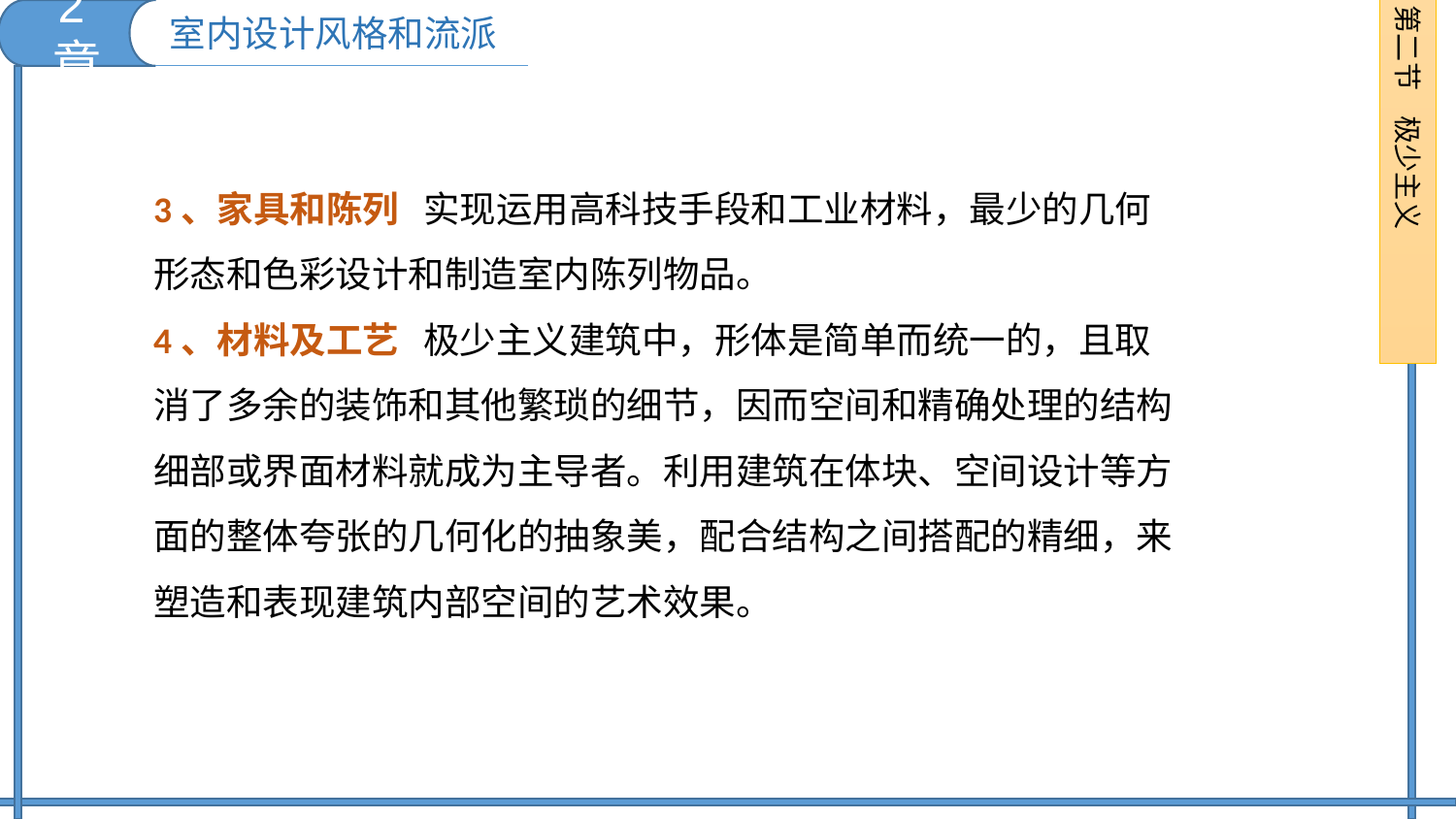

2章
第二节    极少主义
室内设计风格和流派

3、家具和陈列   实现运用高科技手段和工业材料，最少的几何形态和色彩设计和制造室内陈列物品。
4、材料及工艺   极少主义建筑中，形体是简单而统一的，且取消了多余的装饰和其他繁琐的细节，因而空间和精确处理的结构细部或界面材料就成为主导者。利用建筑在体块、空间设计等方面的整体夸张的几何化的抽象美，配合结构之间搭配的精细，来塑造和表现建筑内部空间的艺术效果。